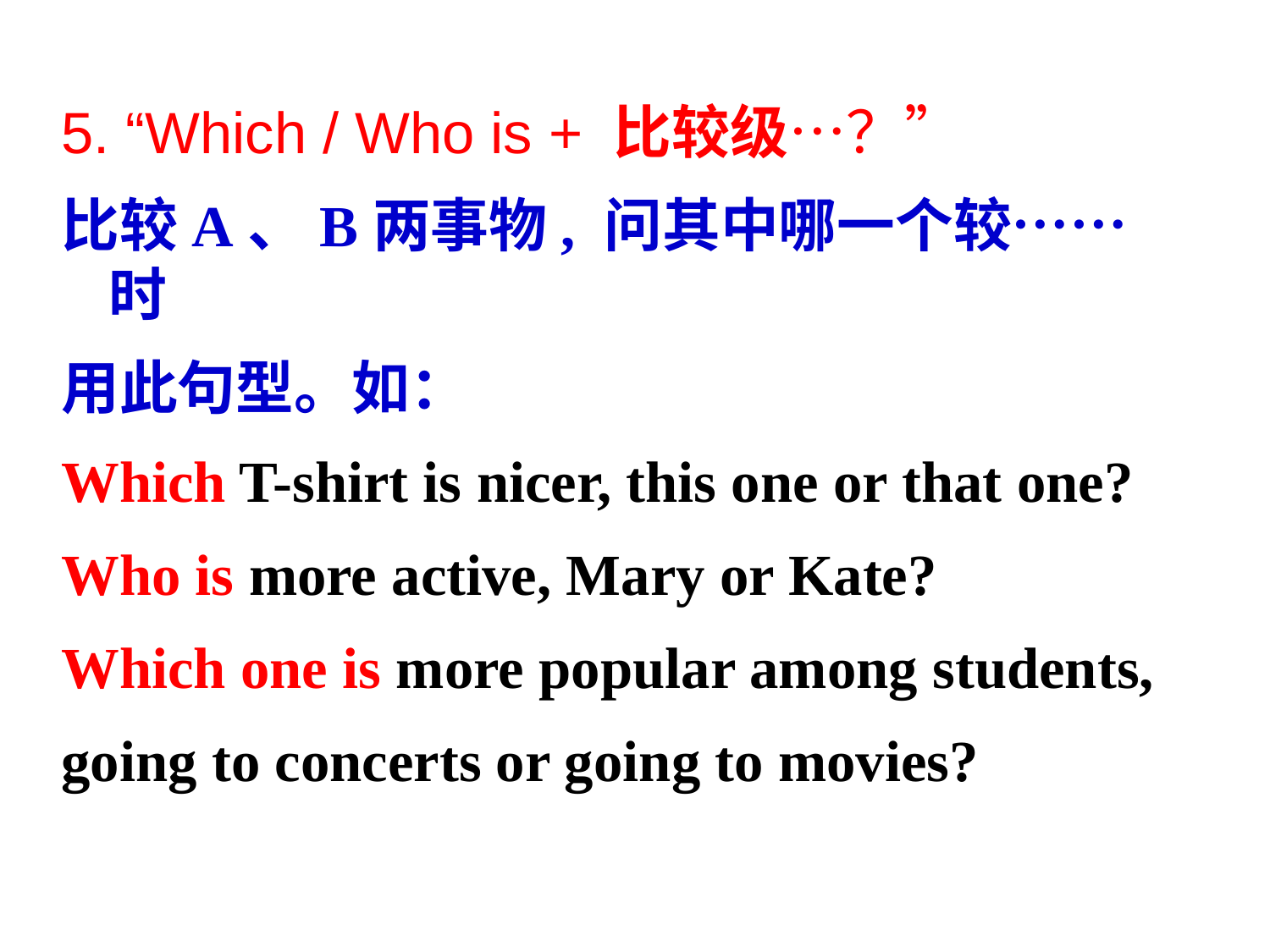

5. “Which / Who is + 比较级…？”
比较A、B两事物, 问其中哪一个较……时
用此句型。如：
Which T-shirt is nicer, this one or that one?
Who is more active, Mary or Kate?
Which one is more popular among students,
going to concerts or going to movies?